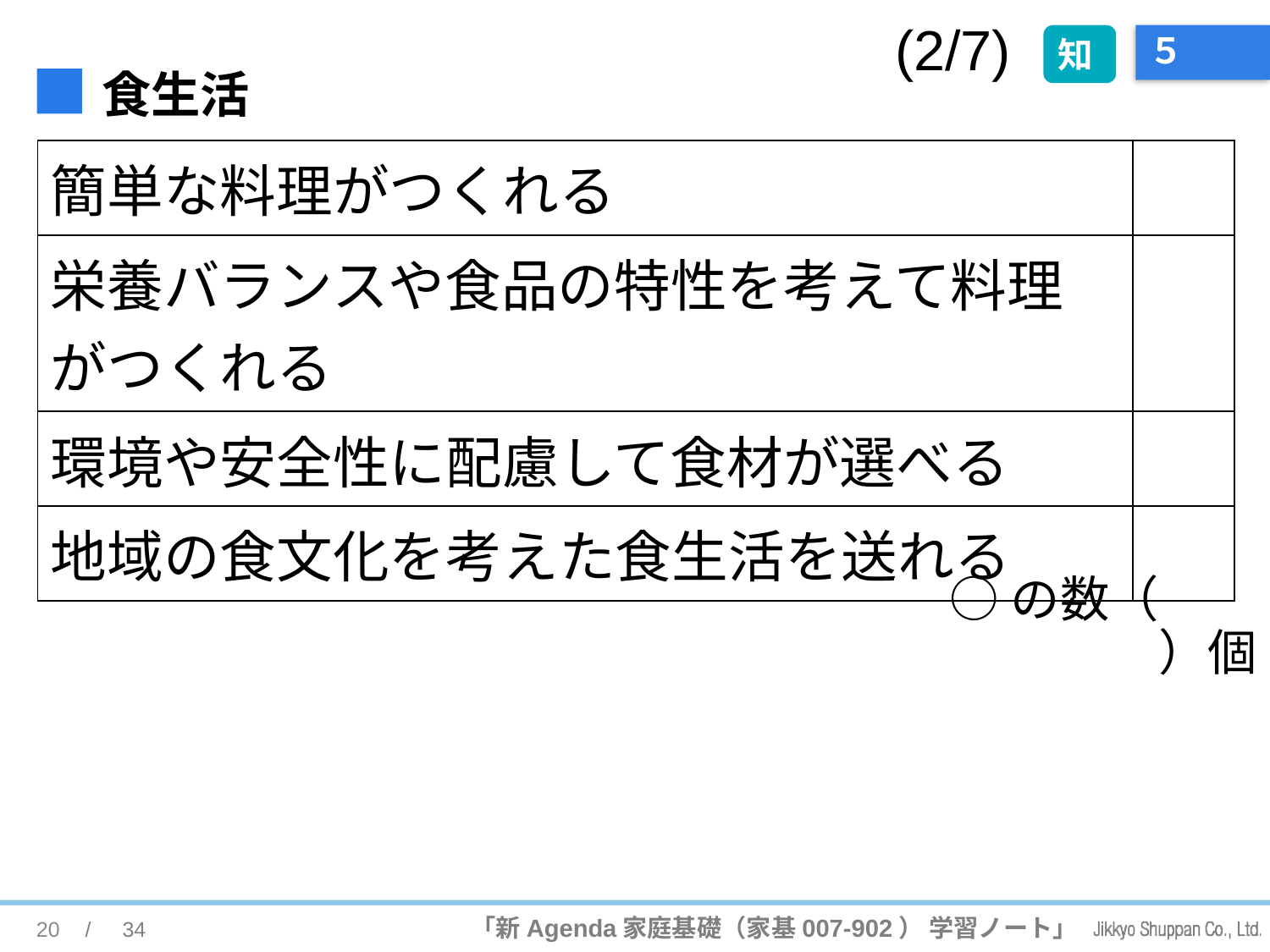

(2/7)
# ５
知
■食生活
| 簡単な料理がつくれる |  |
| --- | --- |
| 栄養バランスや食品の特性を考えて料理がつくれる |  |
| 環境や安全性に配慮して食材が選べる |  |
| 地域の食文化を考えた食生活を送れる |  |
○の数（　　　）個
20